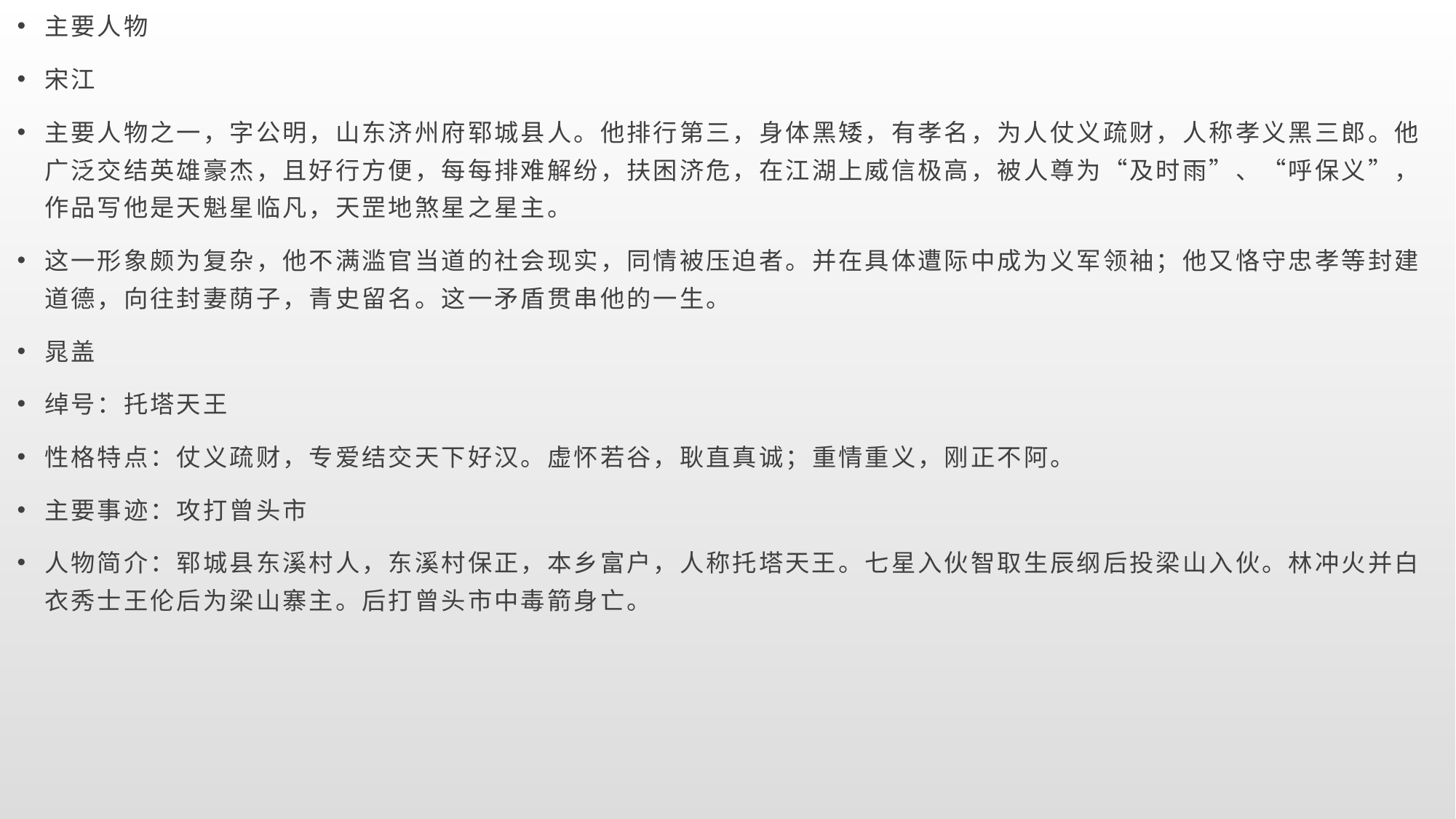

主要人物
宋江
主要人物之一，字公明，山东济州府郓城县人。他排行第三，身体黑矮，有孝名，为人仗义疏财，人称孝义黑三郎。他广泛交结英雄豪杰，且好行方便，每每排难解纷，扶困济危，在江湖上威信极高，被人尊为“及时雨”、“呼保义”，作品写他是天魁星临凡，天罡地煞星之星主。
这一形象颇为复杂，他不满滥官当道的社会现实，同情被压迫者。并在具体遭际中成为义军领袖；他又恪守忠孝等封建道德，向往封妻荫子，青史留名。这一矛盾贯串他的一生。
晁盖
绰号：托塔天王
性格特点：仗义疏财，专爱结交天下好汉。虚怀若谷，耿直真诚；重情重义，刚正不阿。
主要事迹：攻打曾头市
人物简介：郓城县东溪村人，东溪村保正，本乡富户，人称托塔天王。七星入伙智取生辰纲后投梁山入伙。林冲火并白衣秀士王伦后为梁山寨主。后打曾头市中毒箭身亡。